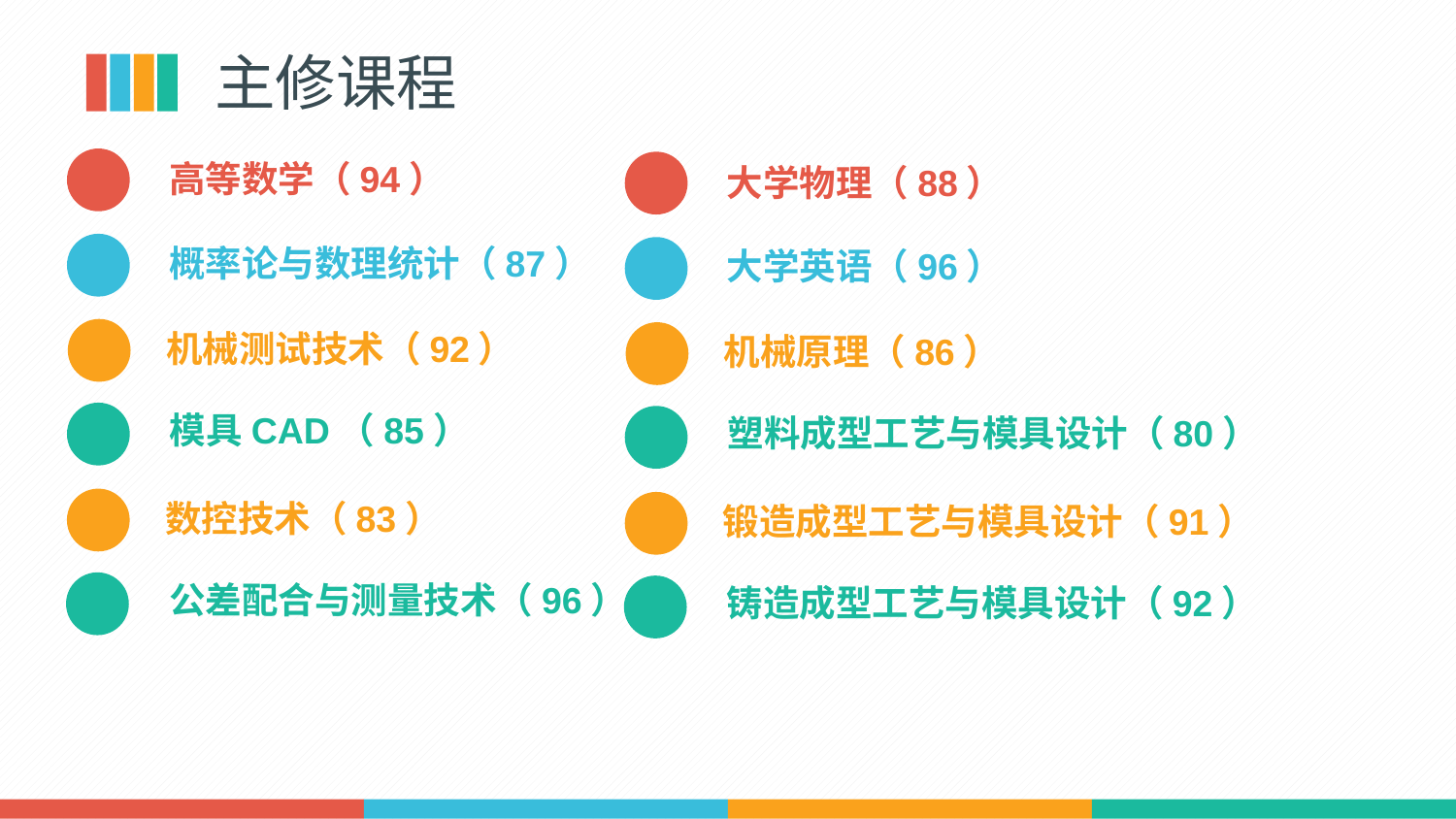

主修课程

高等数学（94）

大学物理（88）
概率论与数理统计（87）

大学英语（96）

机械测试技术（92）

机械原理（86）
模具CAD（85）

塑料成型工艺与模具设计（80）

数控技术（83）

锻造成型工艺与模具设计（91）
公差配合与测量技术（96）

铸造成型工艺与模具设计（92）